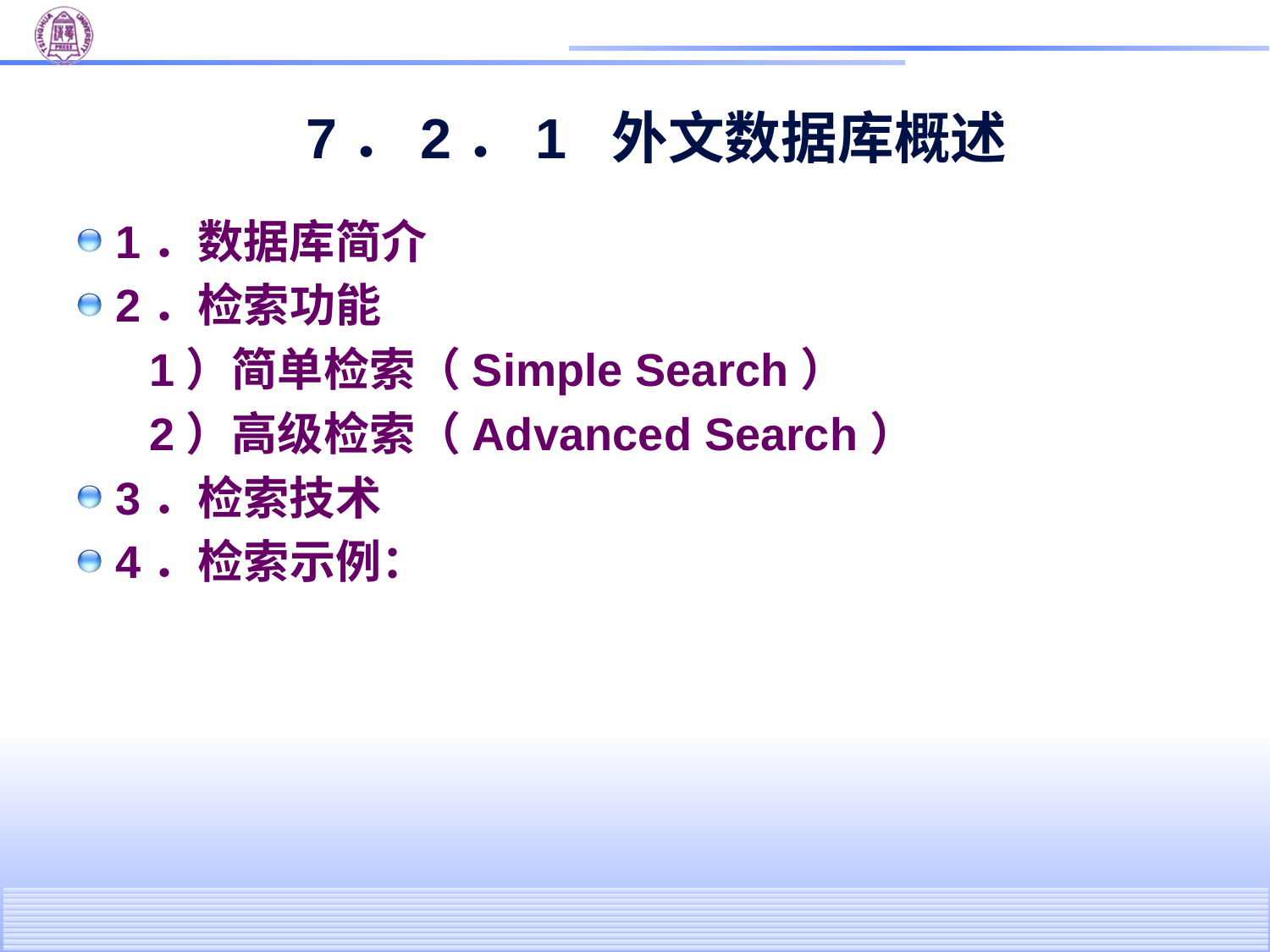

# 7．2．1  外文数据库概述
1．数据库简介
2．检索功能
	1）简单检索（Simple Search）
	2）高级检索（Advanced Search）
3．检索技术
4．检索示例：